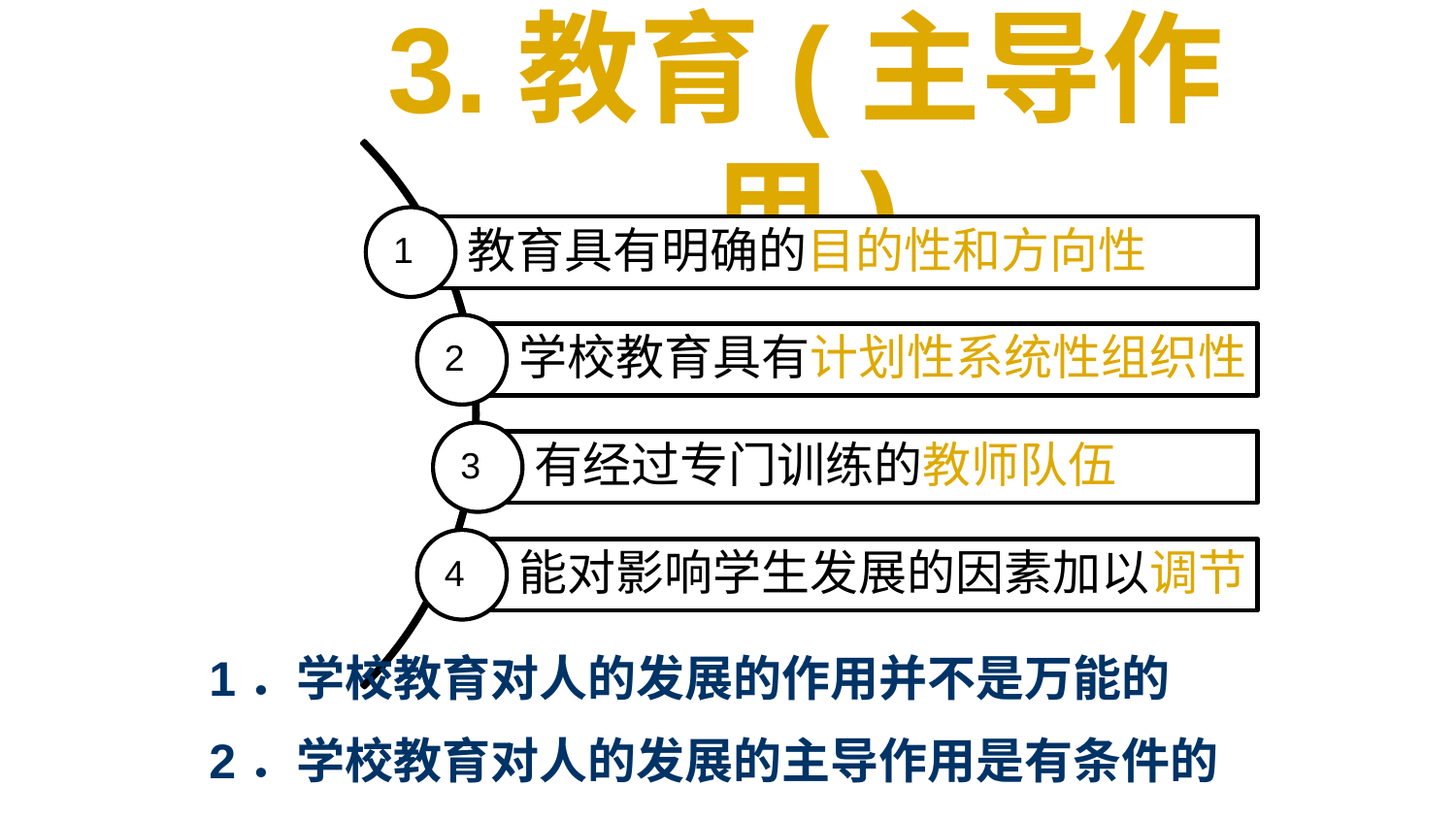

3.教育(主导作用)

1
教育具有明确的目的性和方向性
2
学校教育具有计划性系统性组织性
3
有经过专门训练的教师队伍
4
能对影响学生发展的因素加以调节
1．学校教育对人的发展的作用并不是万能的
2．学校教育对人的发展的主导作用是有条件的
42